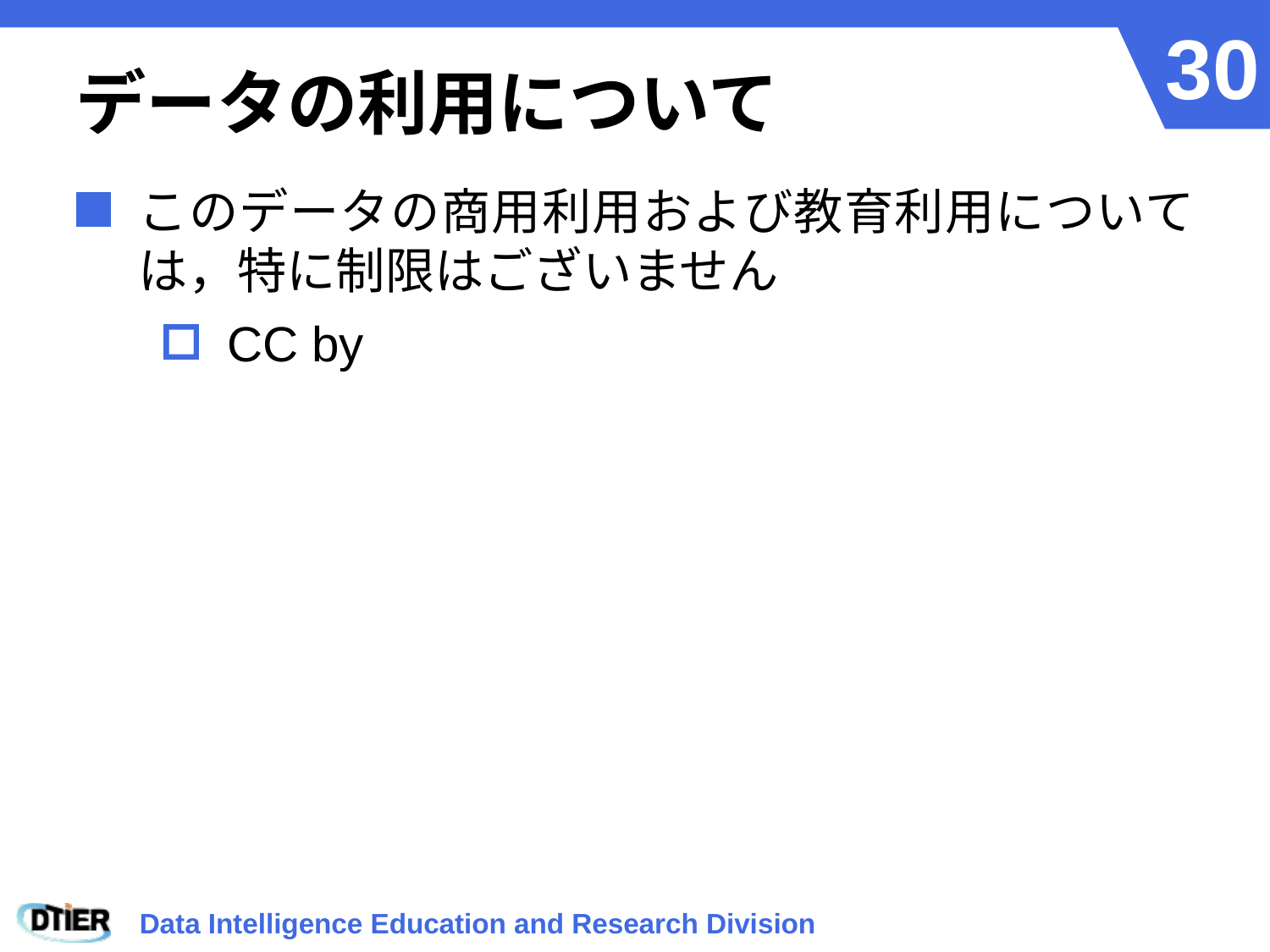

# データの利用について
このデータの商用利用および教育利用については，特に制限はございません
CC by